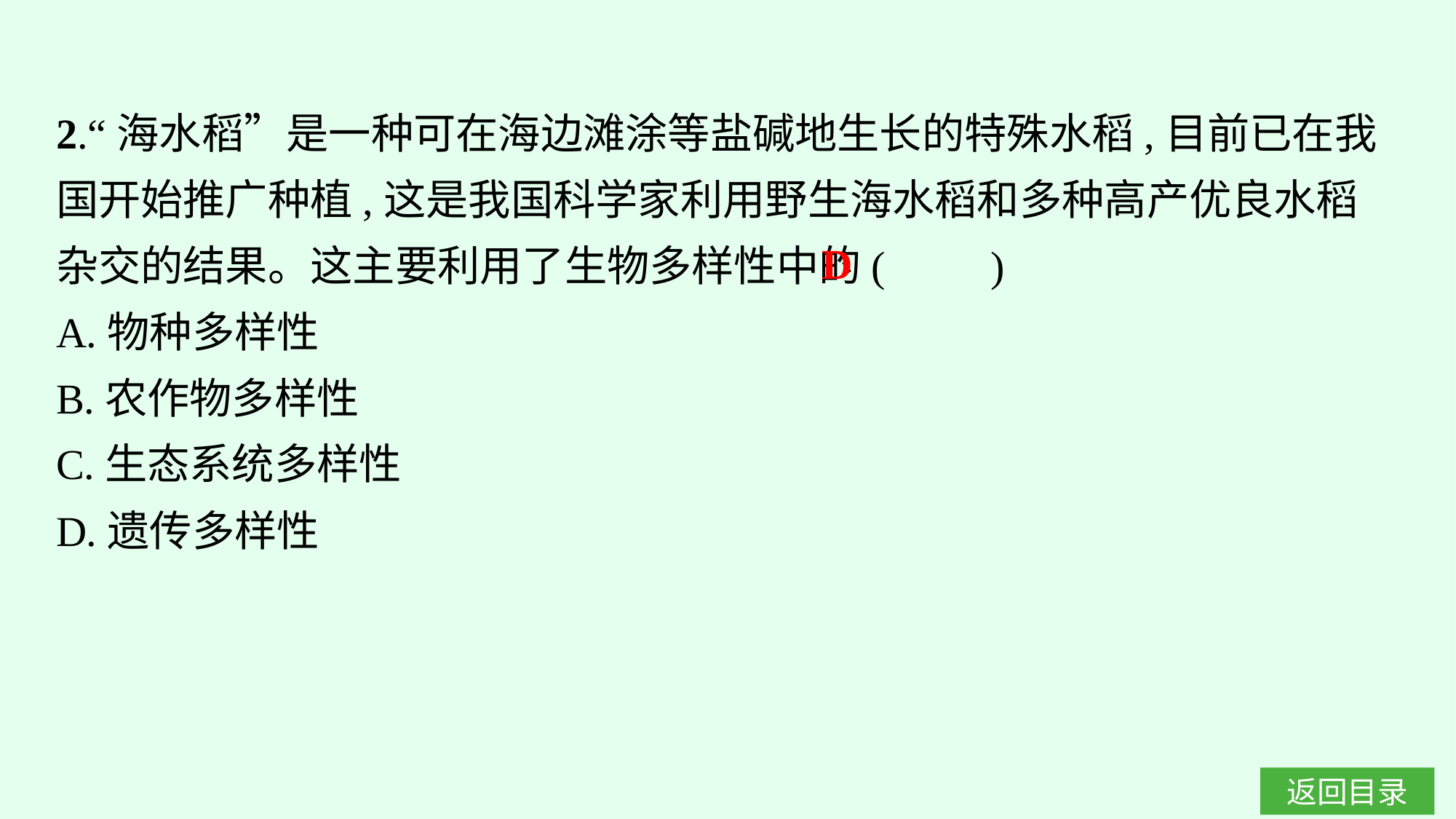

2.“海水稻”是一种可在海边滩涂等盐碱地生长的特殊水稻,目前已在我国开始推广种植,这是我国科学家利用野生海水稻和多种高产优良水稻杂交的结果。这主要利用了生物多样性中的(　　)
A.物种多样性
B.农作物多样性
C.生态系统多样性
D.遗传多样性
D